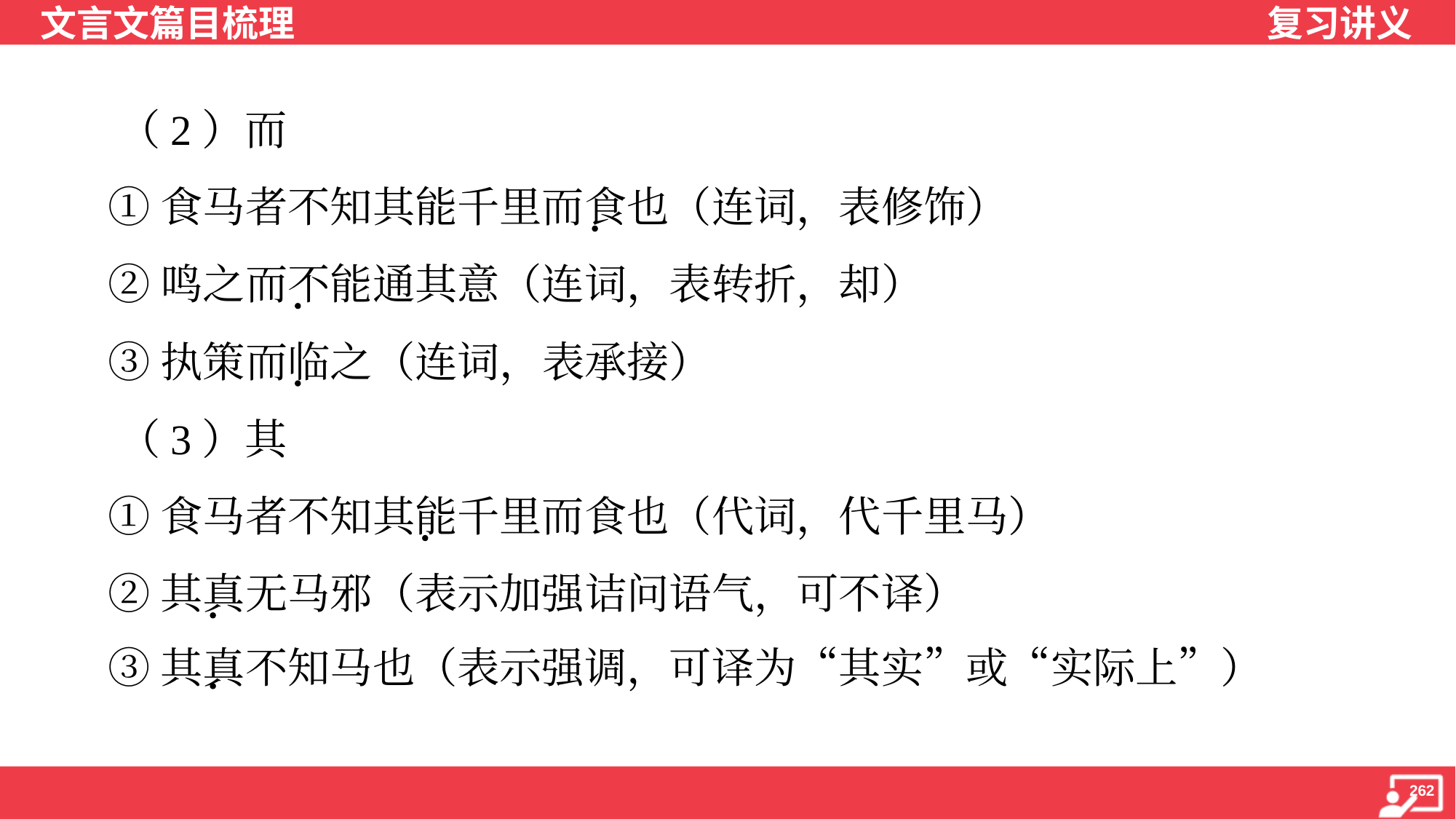

（2）而
    ①食马者不知其能千里而食也（连词，表修饰）
    ②鸣之而不能通其意（连词，表转折，却）
    ③执策而临之（连词，表承接）
    （3）其
    ①食马者不知其能千里而食也（代词，代千里马）
    ②其真无马邪（表示加强诘问语气，可不译）
    ③其真不知马也（表示强调，可译为“其实”或“实际上”）